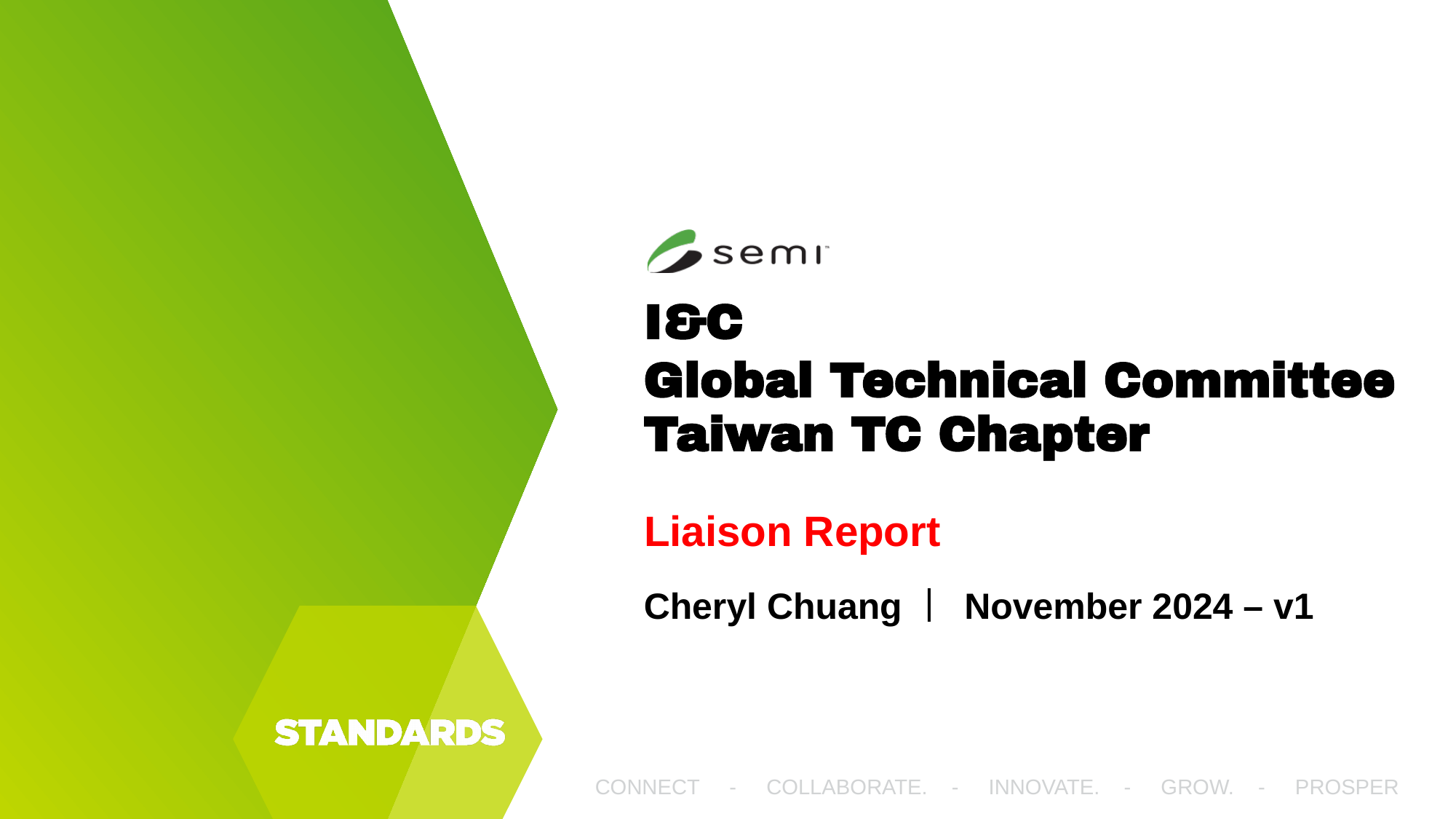

I&C
Global Technical Committee
Taiwan TC Chapter
Liaison Report
Cheryl Chuang丨 November 2024 – v1